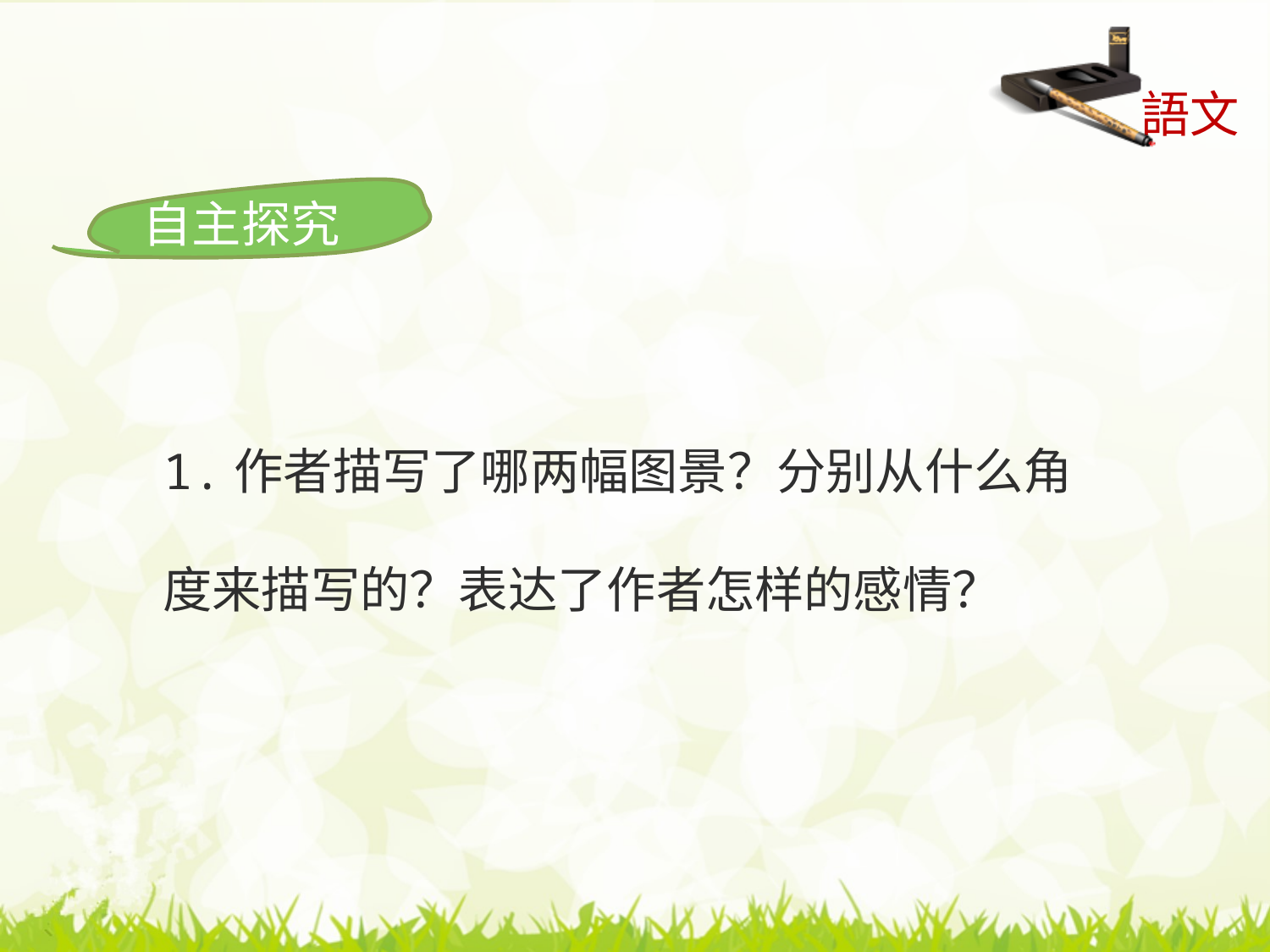

自主探究
1.作者描写了哪两幅图景？分别从什么角度来描写的？表达了作者怎样的感情？